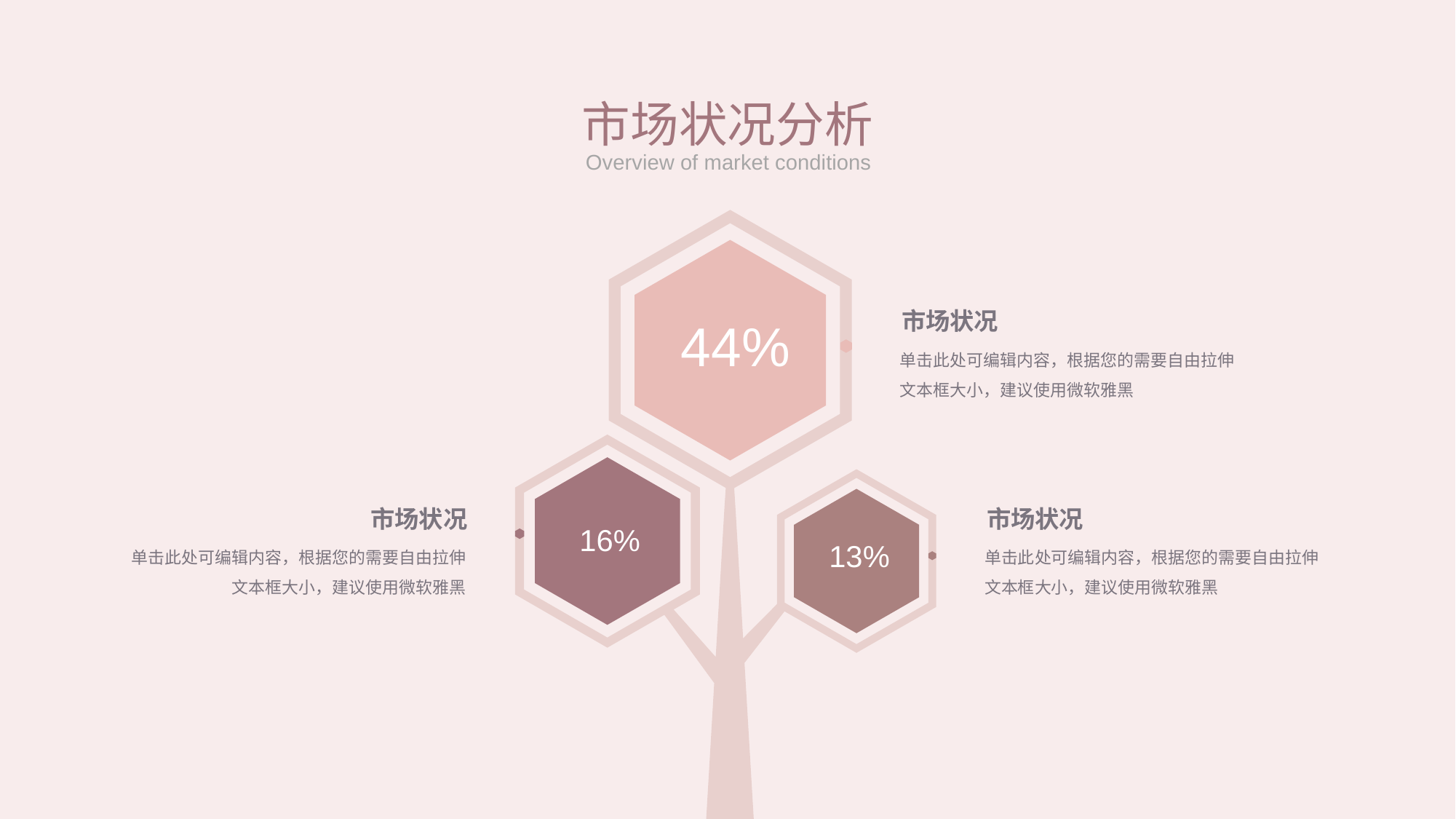

市场状况分析
Overview of market conditions

市场状况
44%
44%
单击此处可编辑内容，根据您的需要自由拉伸文本框大小，建议使用微软雅黑

市场状况
市场状况
16%

单击此处可编辑内容，根据您的需要自由拉伸文本框大小，建议使用微软雅黑
单击此处可编辑内容，根据您的需要自由拉伸文本框大小，建议使用微软雅黑
13%